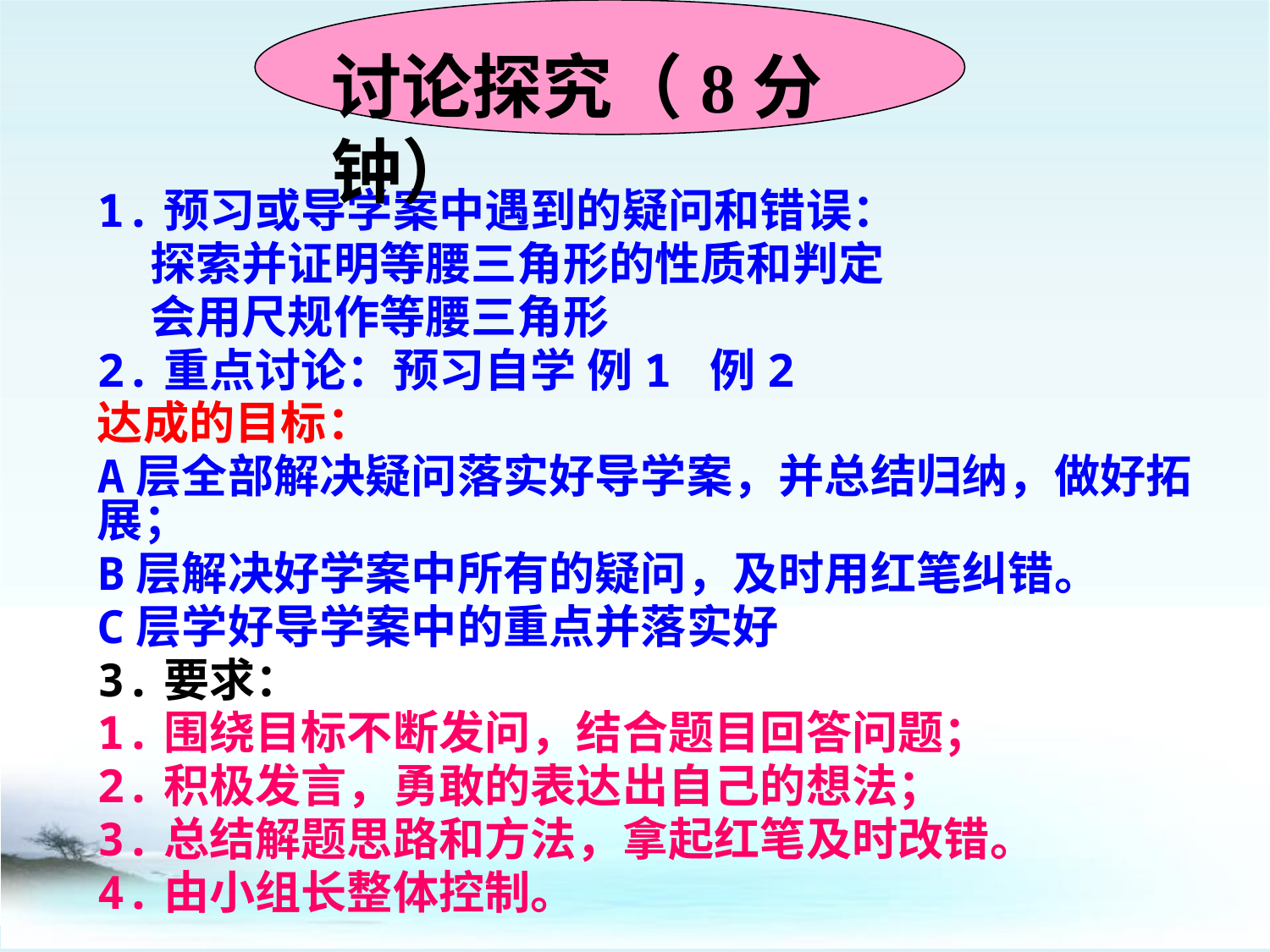

讨论探究（8分钟）

1.预习或导学案中遇到的疑问和错误：
    探索并证明等腰三角形的性质和判定
    会用尺规作等腰三角形
2.重点讨论：预习自学 例1 例2
达成的目标：
A层全部解决疑问落实好导学案，并总结归纳，做好拓展；
B层解决好学案中所有的疑问，及时用红笔纠错。
C层学好导学案中的重点并落实好
3.要求：
1.围绕目标不断发问，结合题目回答问题；
2.积极发言，勇敢的表达出自己的想法；
3.总结解题思路和方法，拿起红笔及时改错。
4.由小组长整体控制。